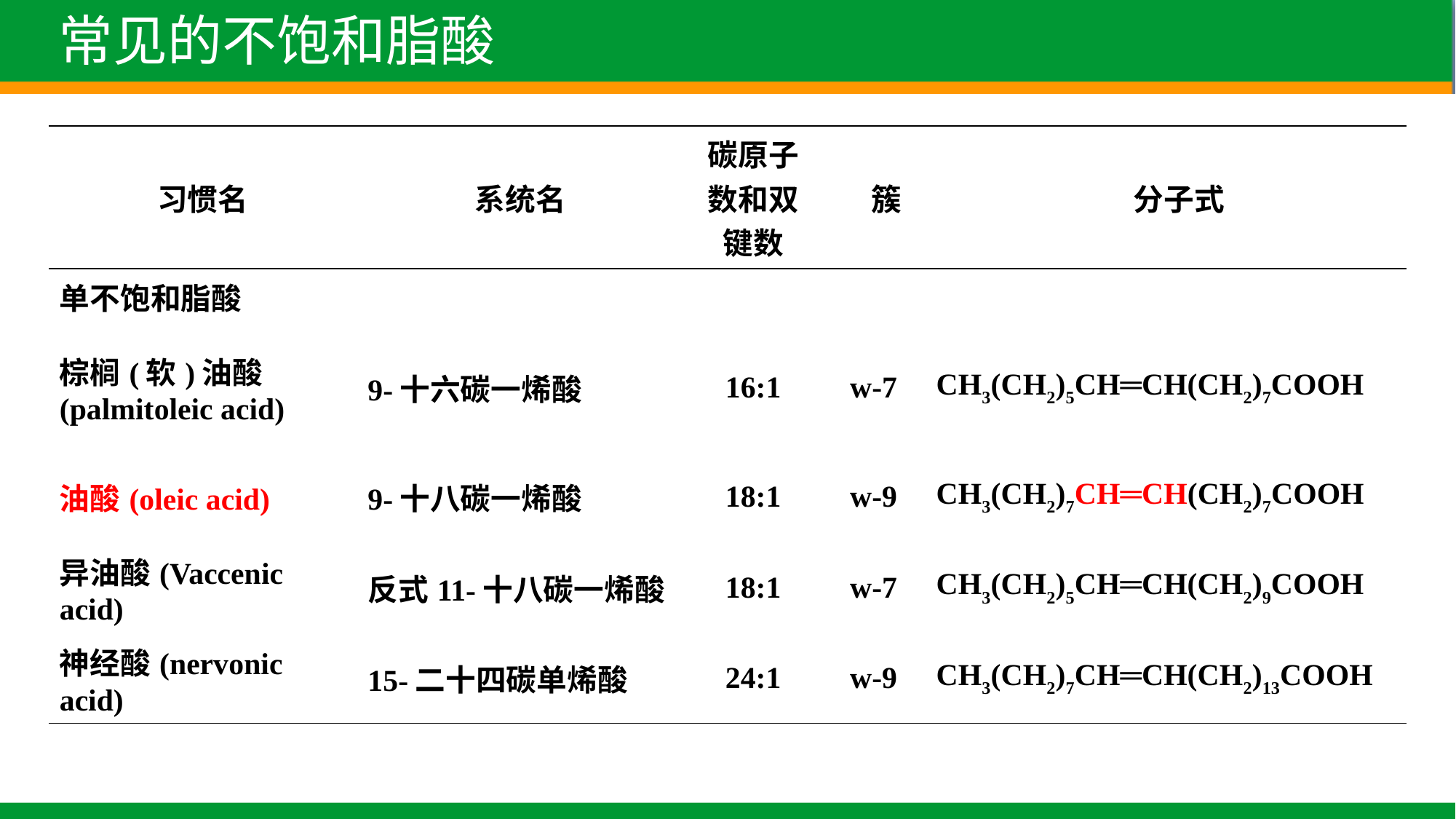

常见的不饱和脂酸
| 习惯名 | 系统名 | 碳原子数和双键数 | 簇 |  | 分子式 |
| --- | --- | --- | --- | --- | --- |
| 单不饱和脂酸 |  |  |  |  |  |
| 棕榈(软)油酸(palmitoleic acid) | 9-十六碳一烯酸 | 16:1 | w-7 | CH3(CH2)5CH═CH(CH2)7COOH |  |
| 油酸(oleic acid) | 9-十八碳一烯酸 | 18:1 | w-9 | CH3(CH2)7CH═CH(CH2)7COOH |  |
| 异油酸(Vaccenic acid) | 反式11-十八碳一烯酸 | 18:1 | w-7 | CH3(CH2)5CH═CH(CH2)9COOH |  |
| 神经酸(nervonic acid) | 15-二十四碳单烯酸 | 24:1 | w-9 | CH3(CH2)7CH═CH(CH2)13COOH |  |